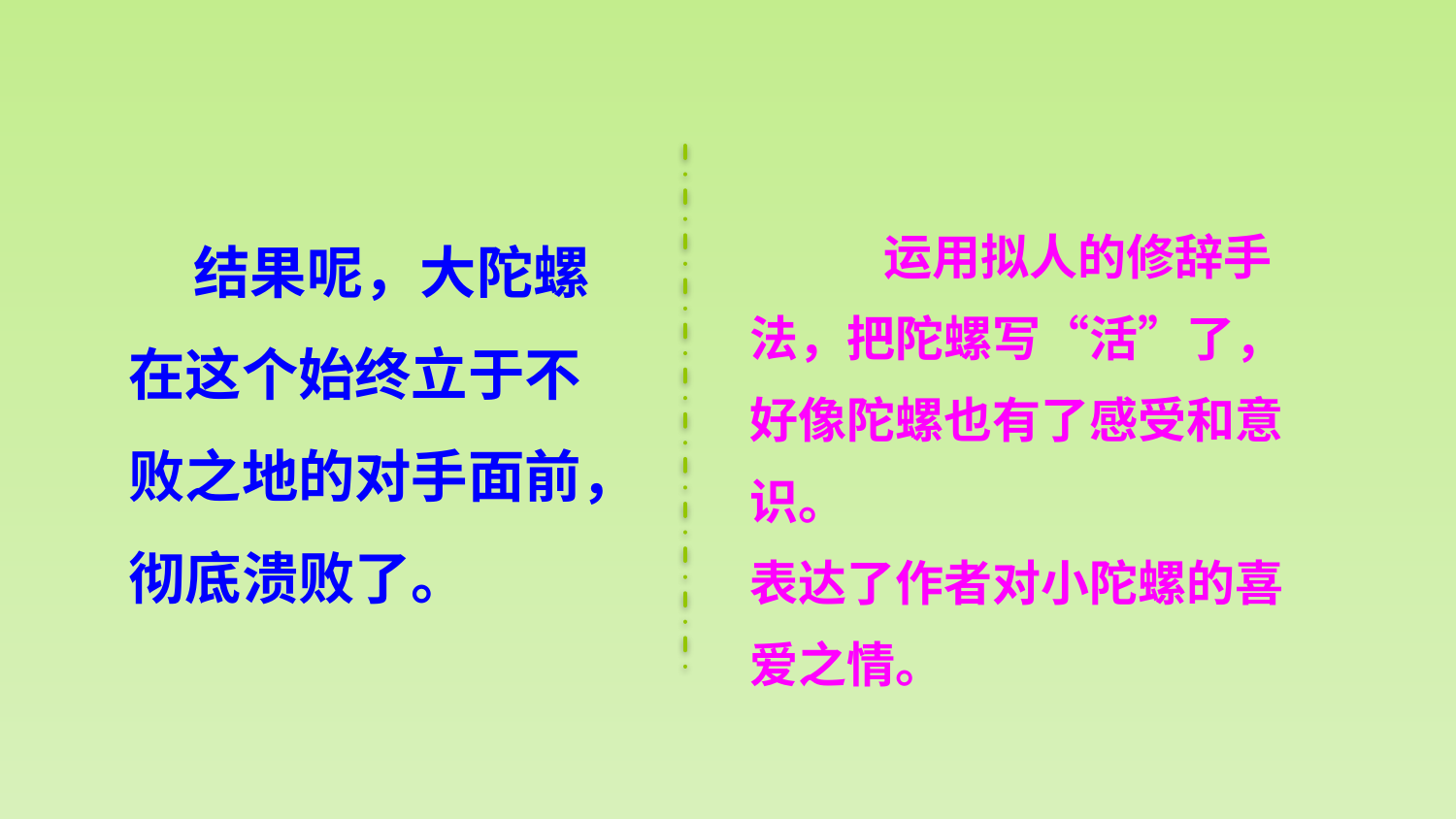

结果呢，大陀螺在这个始终立于不败之地的对手面前，彻底溃败了。
             运用拟人的修辞手法，把陀螺写“活”了，好像陀螺也有了感受和意识。
表达了作者对小陀螺的喜爱之情。